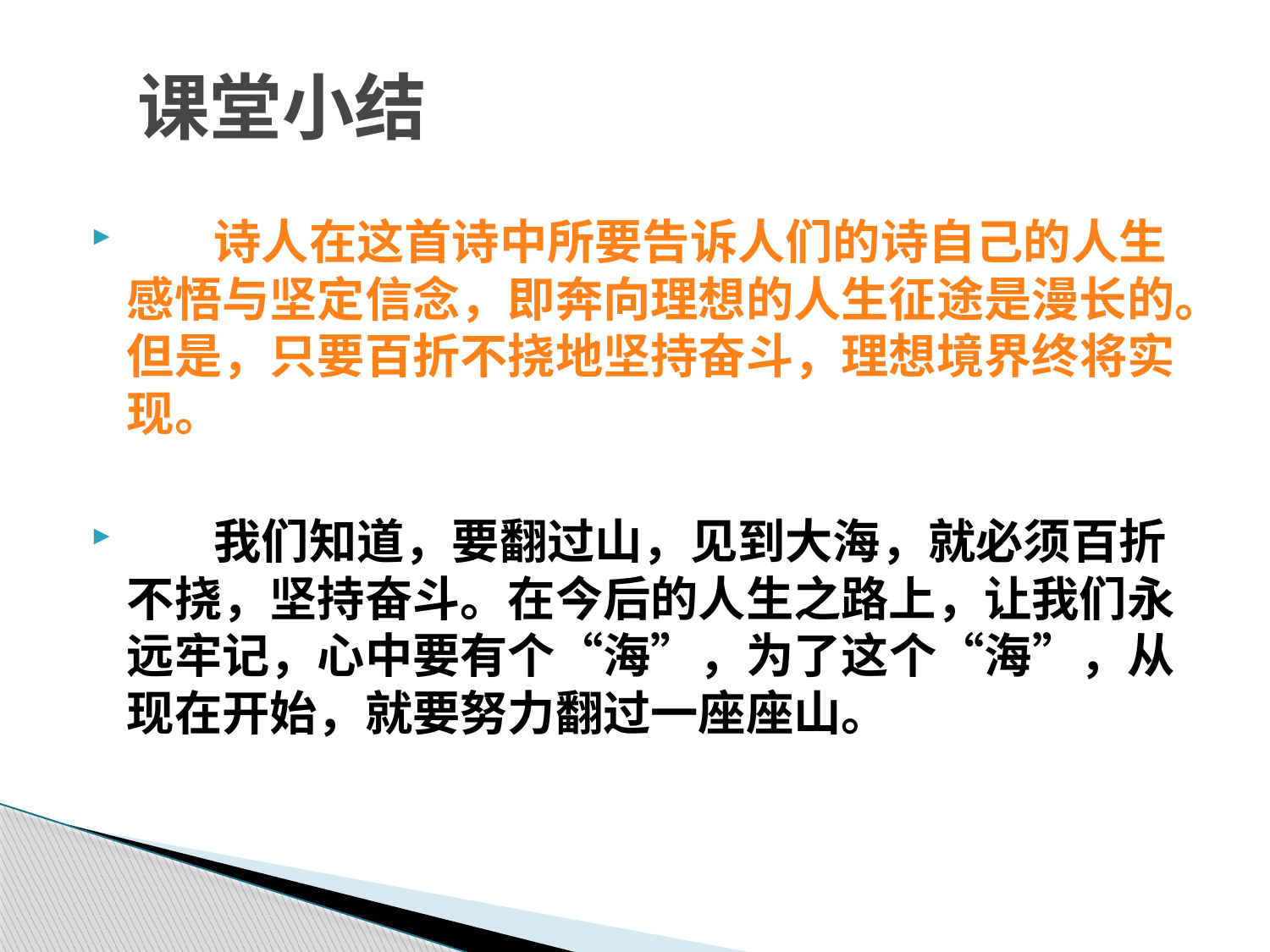

# 课堂小结
       诗人在这首诗中所要告诉人们的诗自己的人生感悟与坚定信念，即奔向理想的人生征途是漫长的。但是，只要百折不挠地坚持奋斗，理想境界终将实现。

       我们知道，要翻过山，见到大海，就必须百折不挠，坚持奋斗。在今后的人生之路上，让我们永远牢记，心中要有个“海”，为了这个“海”，从现在开始，就要努力翻过一座座山。